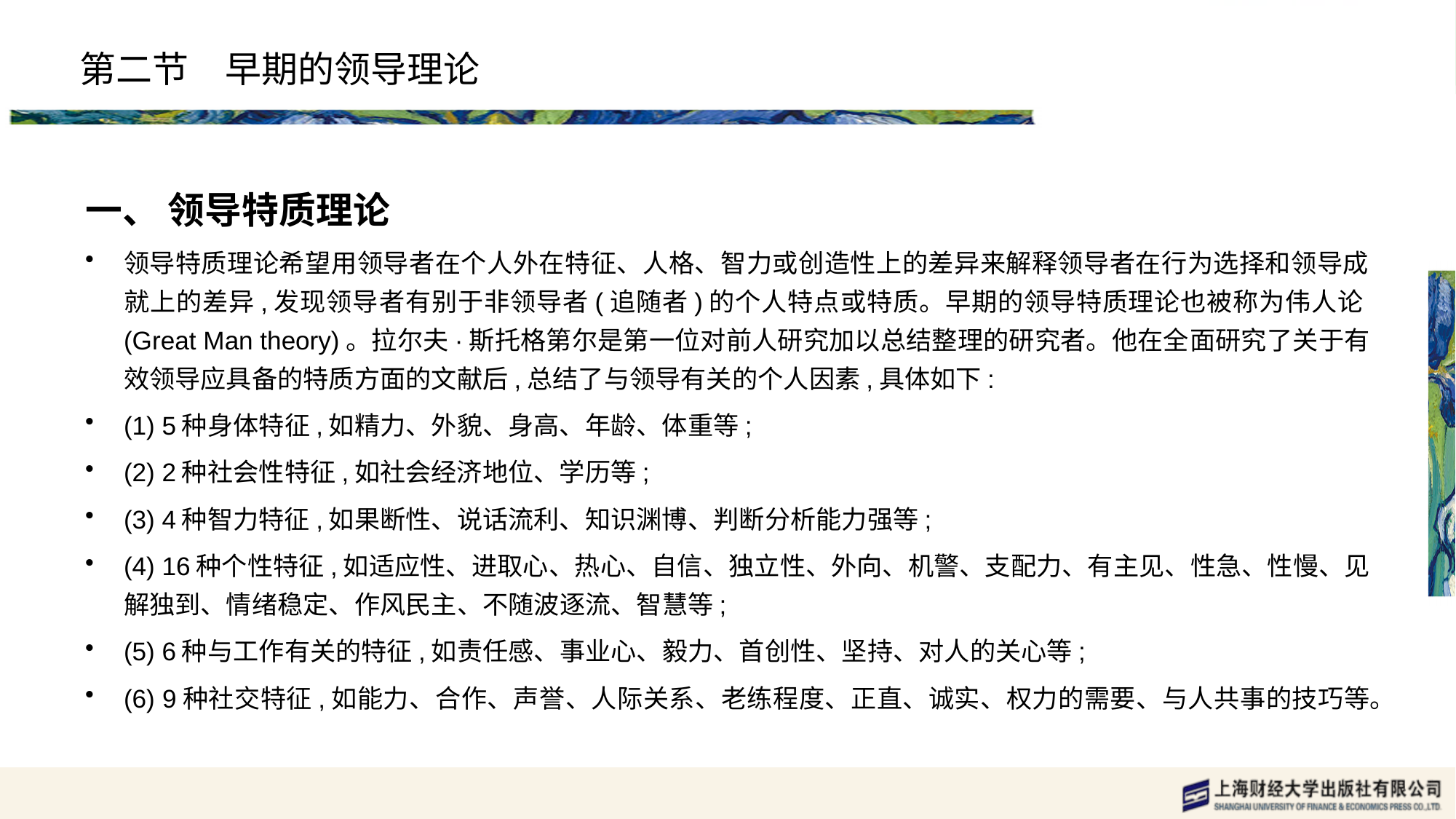

# 第二节　早期的领导理论
一、 领导特质理论
领导特质理论希望用领导者在个人外在特征、人格、智力或创造性上的差异来解释领导者在行为选择和领导成就上的差异,发现领导者有别于非领导者(追随者)的个人特点或特质。早期的领导特质理论也被称为伟人论(Great Man theory)。拉尔夫·斯托格第尔是第一位对前人研究加以总结整理的研究者。他在全面研究了关于有效领导应具备的特质方面的文献后,总结了与领导有关的个人因素,具体如下:
(1) 5种身体特征,如精力、外貌、身高、年龄、体重等;
(2) 2种社会性特征,如社会经济地位、学历等;
(3) 4种智力特征,如果断性、说话流利、知识渊博、判断分析能力强等;
(4) 16种个性特征,如适应性、进取心、热心、自信、独立性、外向、机警、支配力、有主见、性急、性慢、见解独到、情绪稳定、作风民主、不随波逐流、智慧等;
(5) 6种与工作有关的特征,如责任感、事业心、毅力、首创性、坚持、对人的关心等;
(6) 9种社交特征,如能力、合作、声誉、人际关系、老练程度、正直、诚实、权力的需要、与人共事的技巧等。